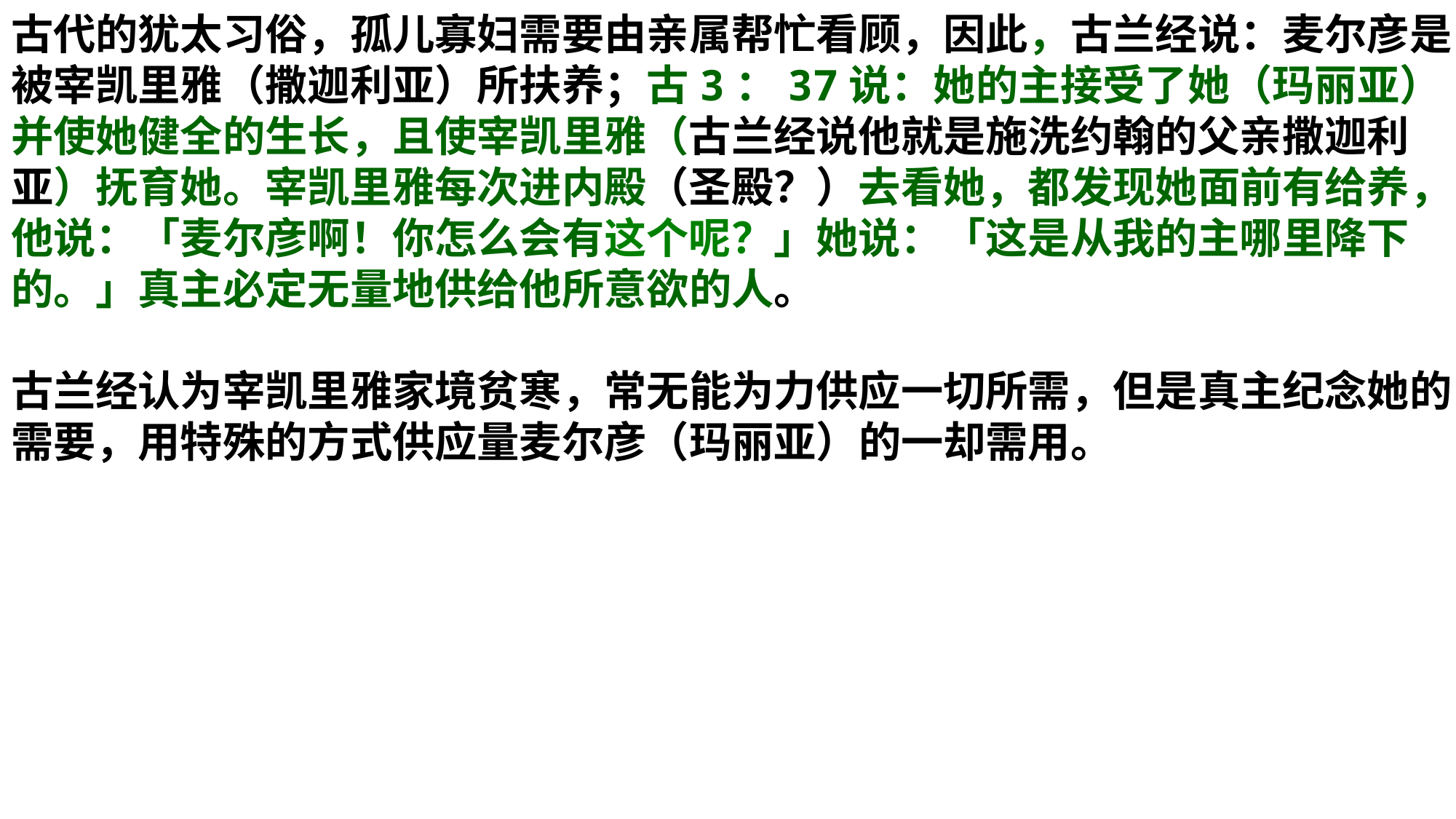

古代的犹太习俗，孤儿寡妇需要由亲属帮忙看顾，因此，古兰经说：麦尔彦是被宰凯里雅（撒迦利亚）所扶养；古3：37说：她的主接受了她（玛丽亚）并使她健全的生长，且使宰凯里雅（古兰经说他就是施洗约翰的父亲撒迦利亚）抚育她。宰凯里雅每次进内殿（圣殿？）去看她，都发现她面前有给养，他说：「麦尔彦啊！你怎么会有这个呢？」她说：「这是从我的主哪里降下的。」真主必定无量地供给他所意欲的人。

古兰经认为宰凯里雅家境贫寒，常无能为力供应一切所需，但是真主纪念她的需要，用特殊的方式供应量麦尔彦（玛丽亚）的一却需用。